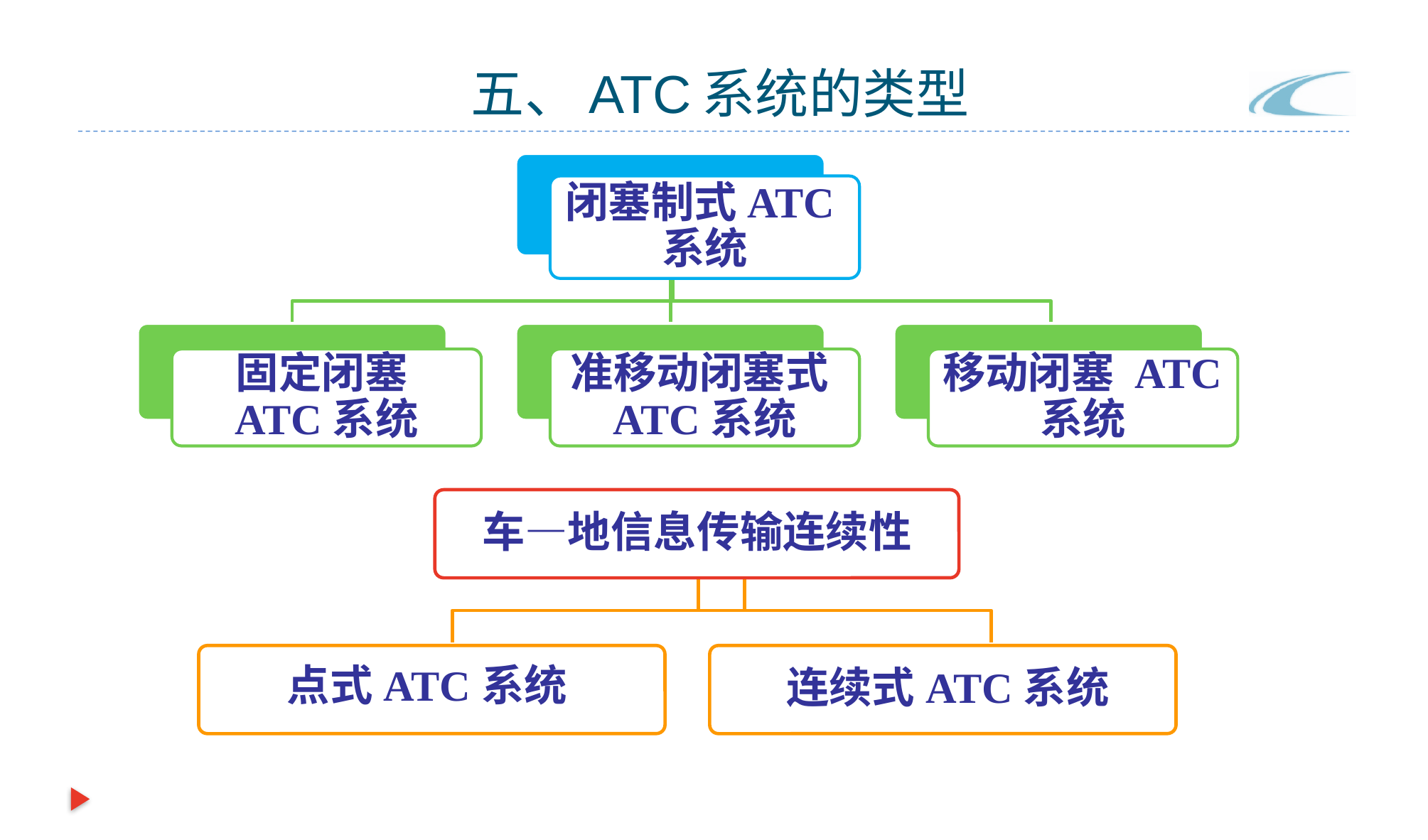

# 五、ATC系统的类型

闭塞制式ATC系统

固定闭塞  ATC系统

准移动闭塞式ATC系统

移动闭塞 ATC系统

车—地信息传输连续性

点式ATC系统

连续式ATC系统